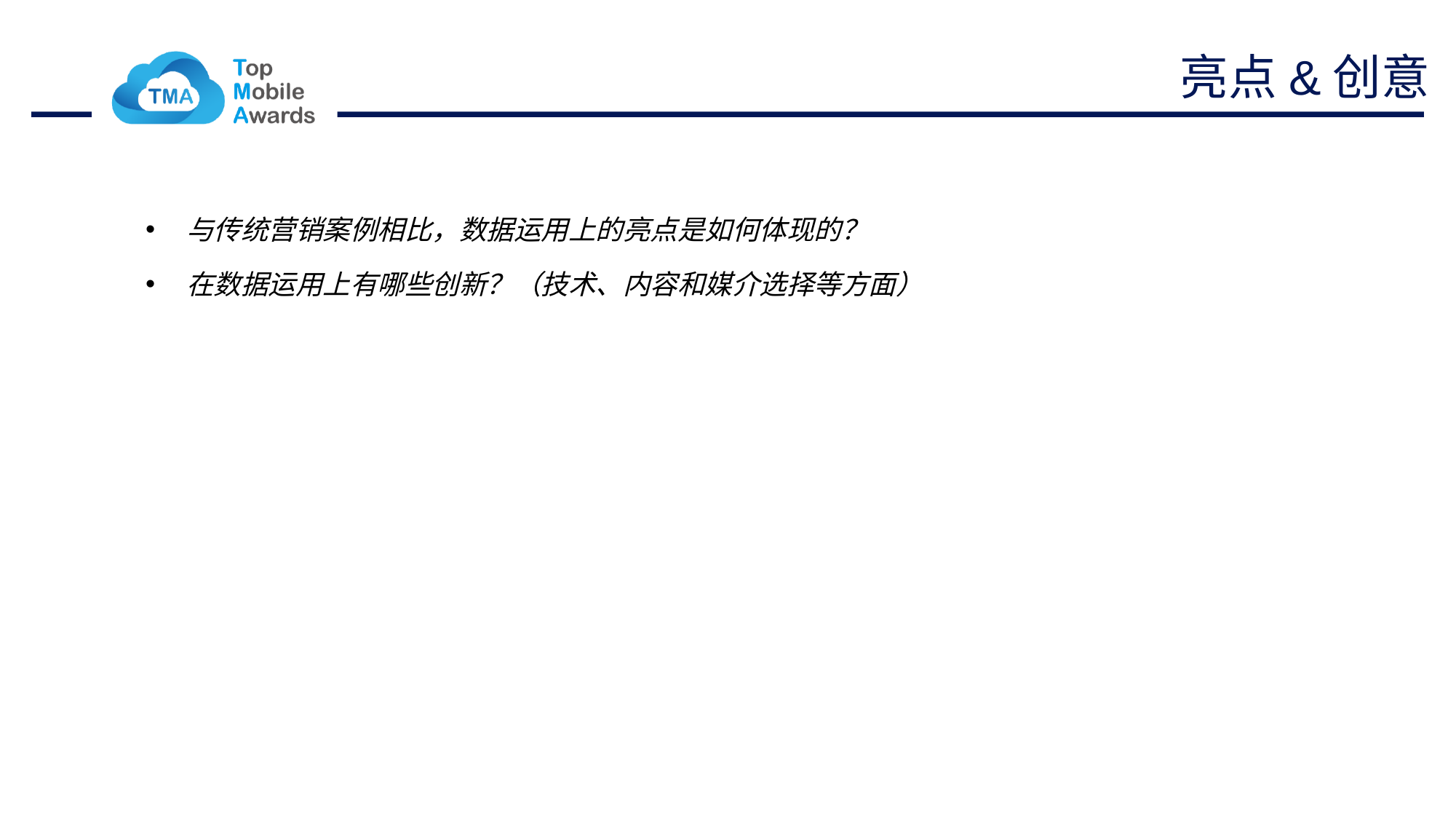

与传统营销案例相比，数据运用上的亮点是如何体现的？
在数据运用上有哪些创新？（技术、内容和媒介选择等方面）